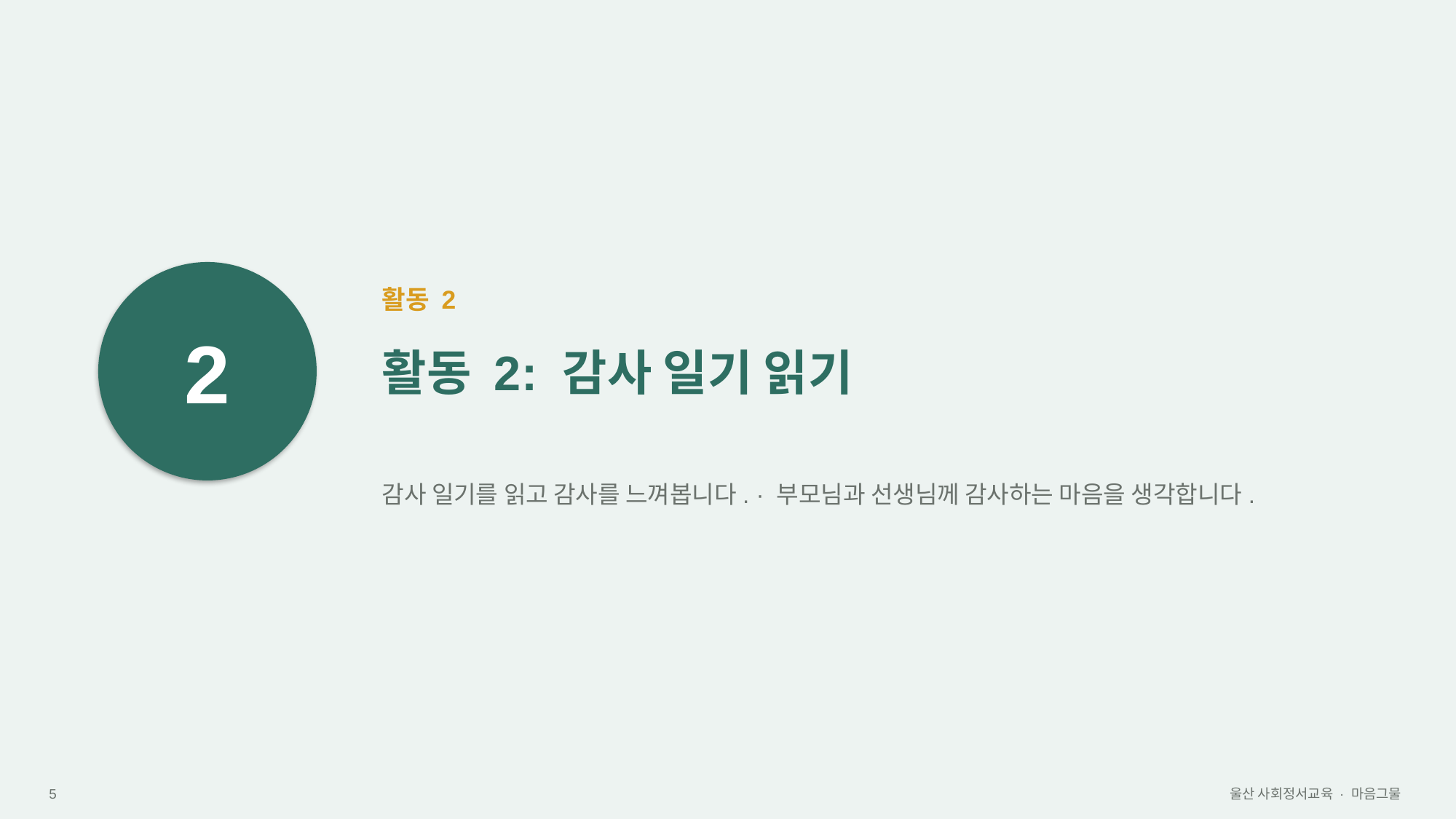

2
활동 2
활동 2: 감사 일기 읽기
감사 일기를 읽고 감사를 느껴봅니다. · 부모님과 선생님께 감사하는 마음을 생각합니다.
5
울산 사회정서교육 · 마음그물